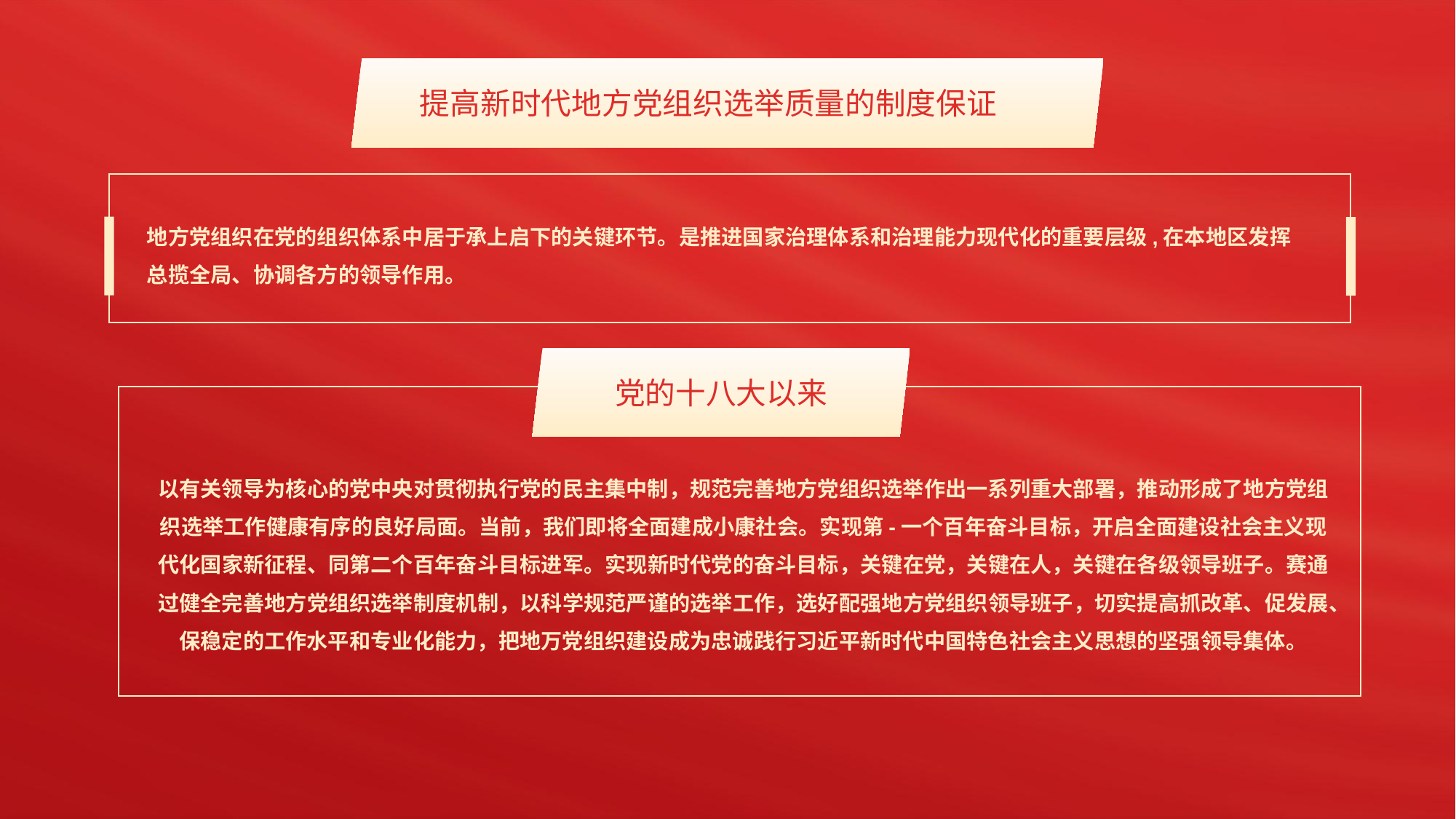

提高新时代地方党组织选举质量的制度保证

地方党组织在党的组织体系中居于承上启下的关键环节。是推进国家治理体系和治理能力现代化的重要层级,在本地区发挥总揽全局、协调各方的领导作用。

党的十八大以来

以有关领导为核心的党中央对贯彻执行党的民主集中制，规范完善地方党组织选举作出一系列重大部署，推动形成了地方党组织选举工作健康有序的良好局面。当前，我们即将全面建成小康社会。实现第-一个百年奋斗目标，开启全面建设社会主义现代化国家新征程、同第二个百年奋斗目标进军。实现新时代党的奋斗目标，关键在党，关键在人，关键在各级领导班子。赛通过健全完善地方党组织选举制度机制，以科学规范严谨的选举工作，选好配强地方党组织领导班子，切实提高抓改革、促发展、保稳定的工作水平和专业化能力，把地万党组织建设成为忠诚践行习近平新时代中国特色社会主义思想的坚强领导集体。